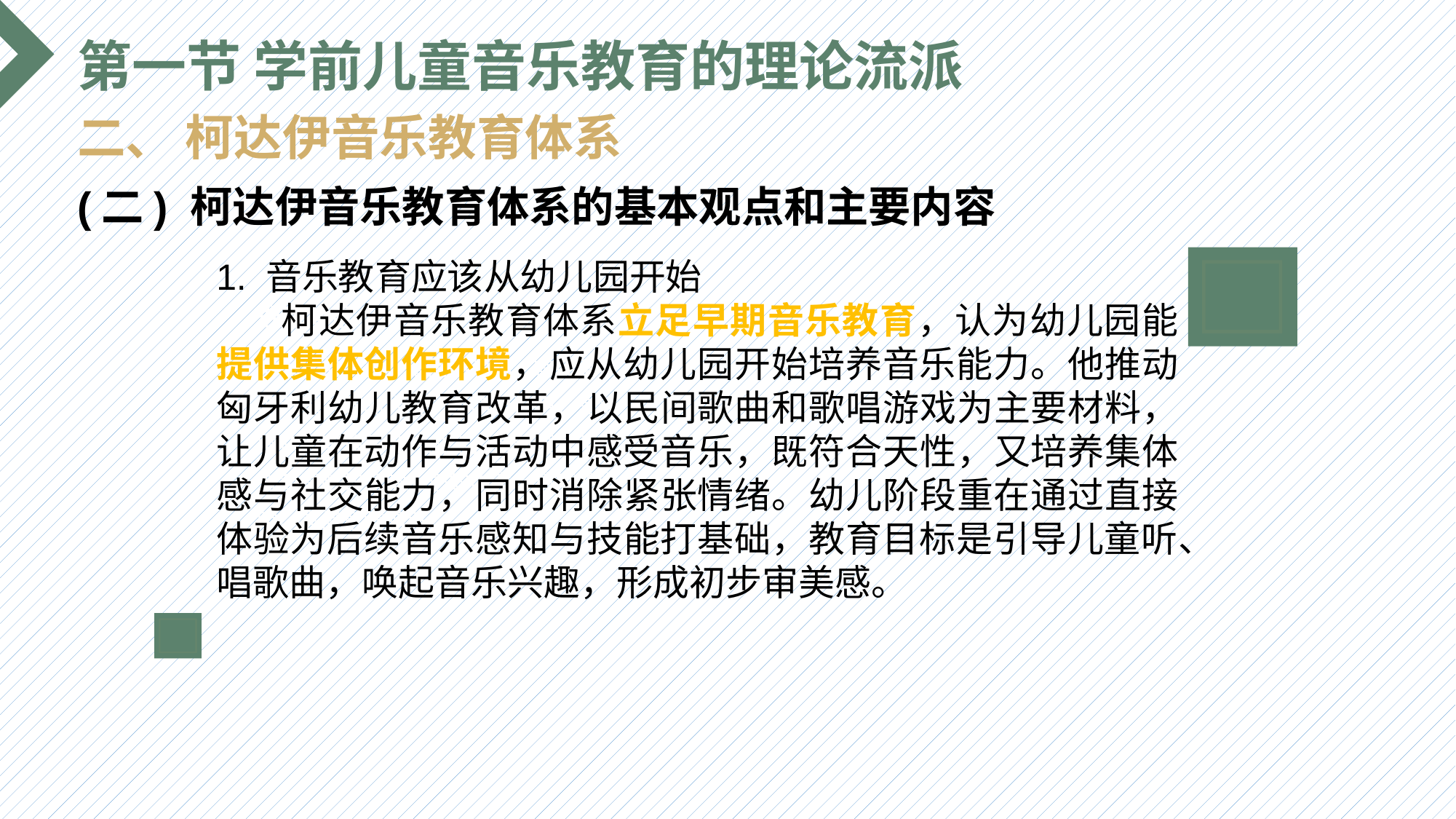

第一节 学前儿童音乐教育的理论流派
二、 柯达伊音乐教育体系
(二) 柯达伊音乐教育体系的基本观点和主要内容

1. 音乐教育应该从幼儿园开始
      柯达伊音乐教育体系立足早期音乐教育，认为幼儿园能提供集体创作环境，应从幼儿园开始培养音乐能力。他推动匈牙利幼儿教育改革，以民间歌曲和歌唱游戏为主要材料，让儿童在动作与活动中感受音乐，既符合天性，又培养集体感与社交能力，同时消除紧张情绪。幼儿阶段重在通过直接体验为后续音乐感知与技能打基础，教育目标是引导儿童听、唱歌曲，唤起音乐兴趣，形成初步审美感。

选题背景
输入您的内容，请简要说明，言简意赅即可输入您的内容，请简要说明，言简意赅即可输入您的内容，请简要说明，言简意赅即可输入您的内容，请简要说明，言简意赅即可